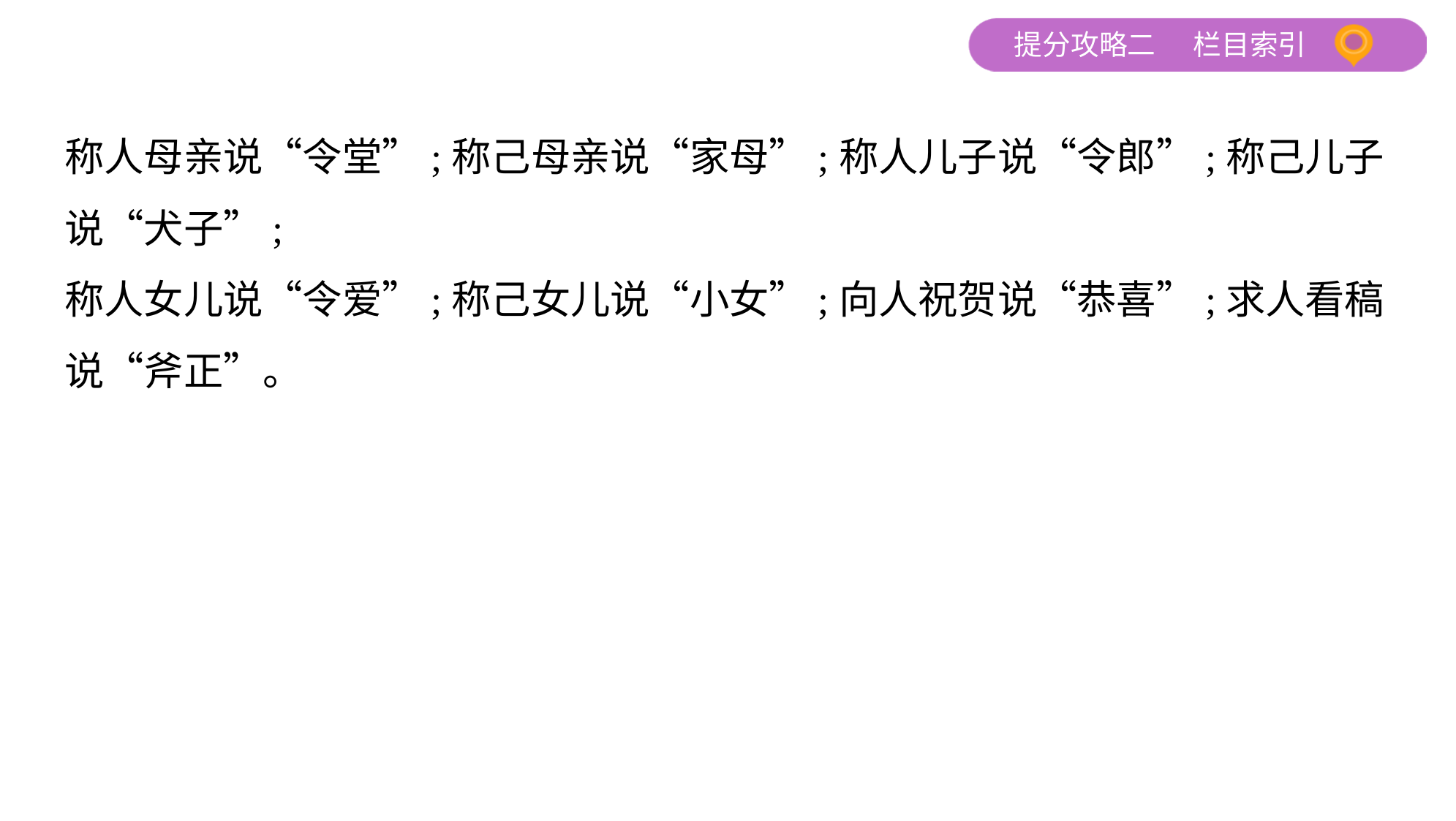

称人母亲说“令堂”;称己母亲说“家母”;称人儿子说“令郎”;称己儿子
说“犬子”;
称人女儿说“令爱”;称己女儿说“小女”;向人祝贺说“恭喜”;求人看稿
说“斧正”。